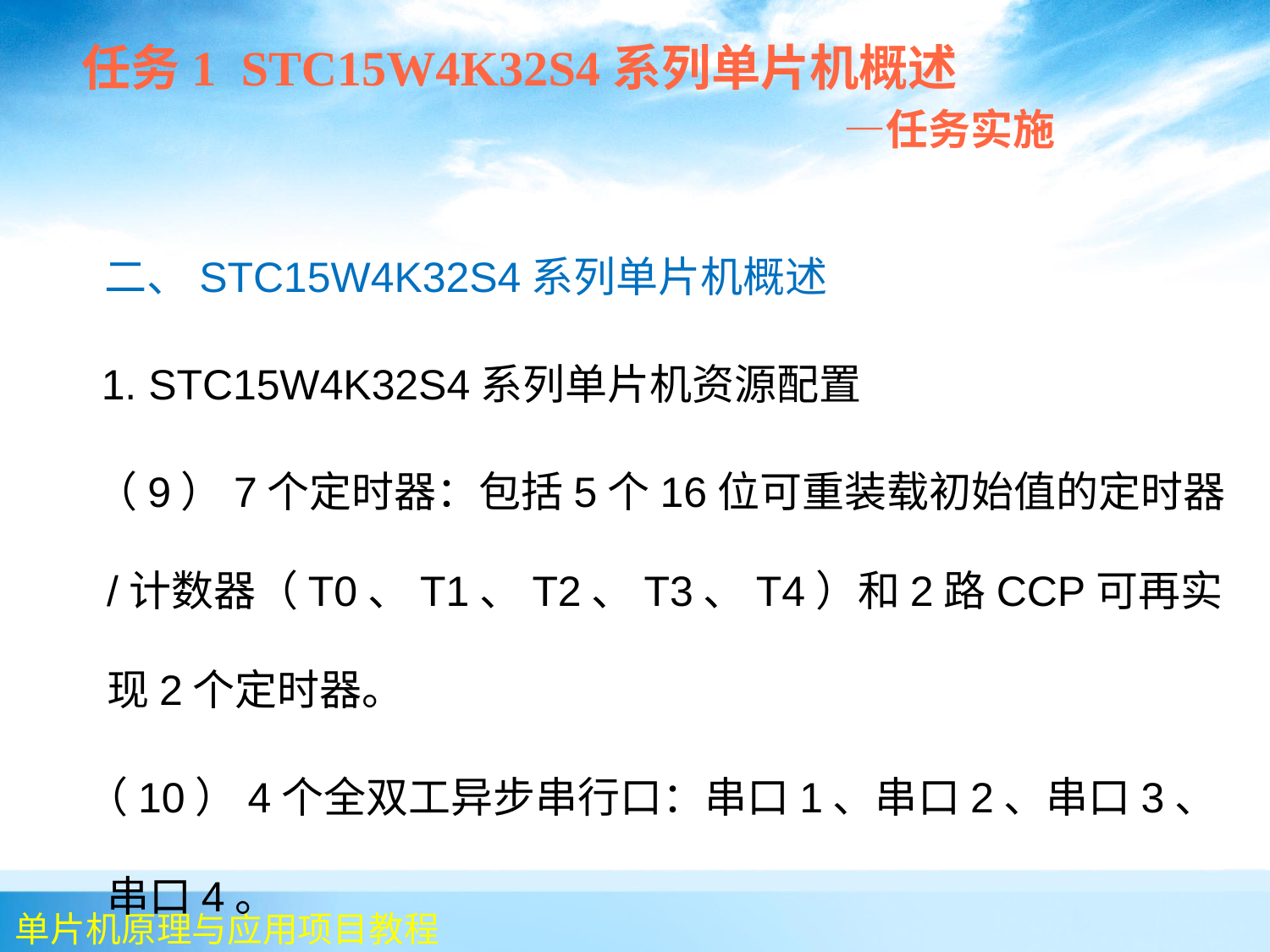

任务1  STC15W4K32S4系列单片机概述
                                                                        —任务实施
   二、STC15W4K32S4系列单片机概述
   1. STC15W4K32S4系列单片机资源配置
  （9）7个定时器：包括5个16位可重装载初始值的定时器/计数器（T0、T1、T2、T3、T4）和2路CCP可再实现2个定时器。
 （10）4个全双工异步串行口：串口1、串口2、串口3、串口4。